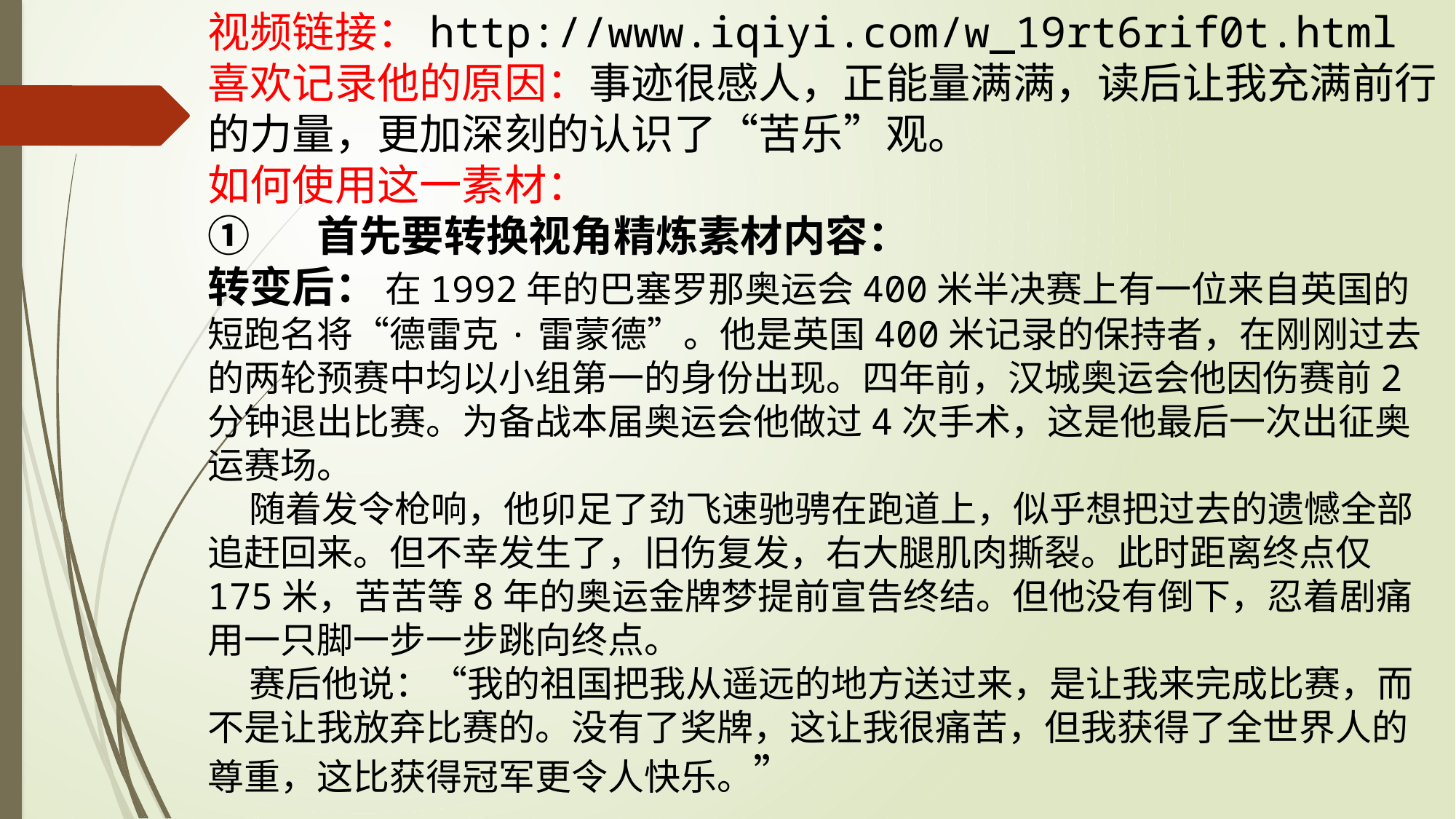

视频链接：http://www.iqiyi.com/w_19rt6rif0t.html
喜欢记录他的原因：事迹很感人，正能量满满，读后让我充满前行的力量，更加深刻的认识了“苦乐”观。
如何使用这一素材：
①	首先要转换视角精炼素材内容：
转变后： 在1992年的巴塞罗那奥运会400米半决赛上有一位来自英国的短跑名将“德雷克·雷蒙德”。他是英国400米记录的保持者，在刚刚过去的两轮预赛中均以小组第一的身份出现。四年前，汉城奥运会他因伤赛前2分钟退出比赛。为备战本届奥运会他做过4次手术，这是他最后一次出征奥运赛场。
    随着发令枪响，他卯足了劲飞速驰骋在跑道上，似乎想把过去的遗憾全部追赶回来。但不幸发生了，旧伤复发，右大腿肌肉撕裂。此时距离终点仅175米，苦苦等8年的奥运金牌梦提前宣告终结。但他没有倒下，忍着剧痛用一只脚一步一步跳向终点。
    赛后他说：“我的祖国把我从遥远的地方送过来，是让我来完成比赛，而不是让我放弃比赛的。没有了奖牌，这让我很痛苦，但我获得了全世界人的尊重，这比获得冠军更令人快乐。”